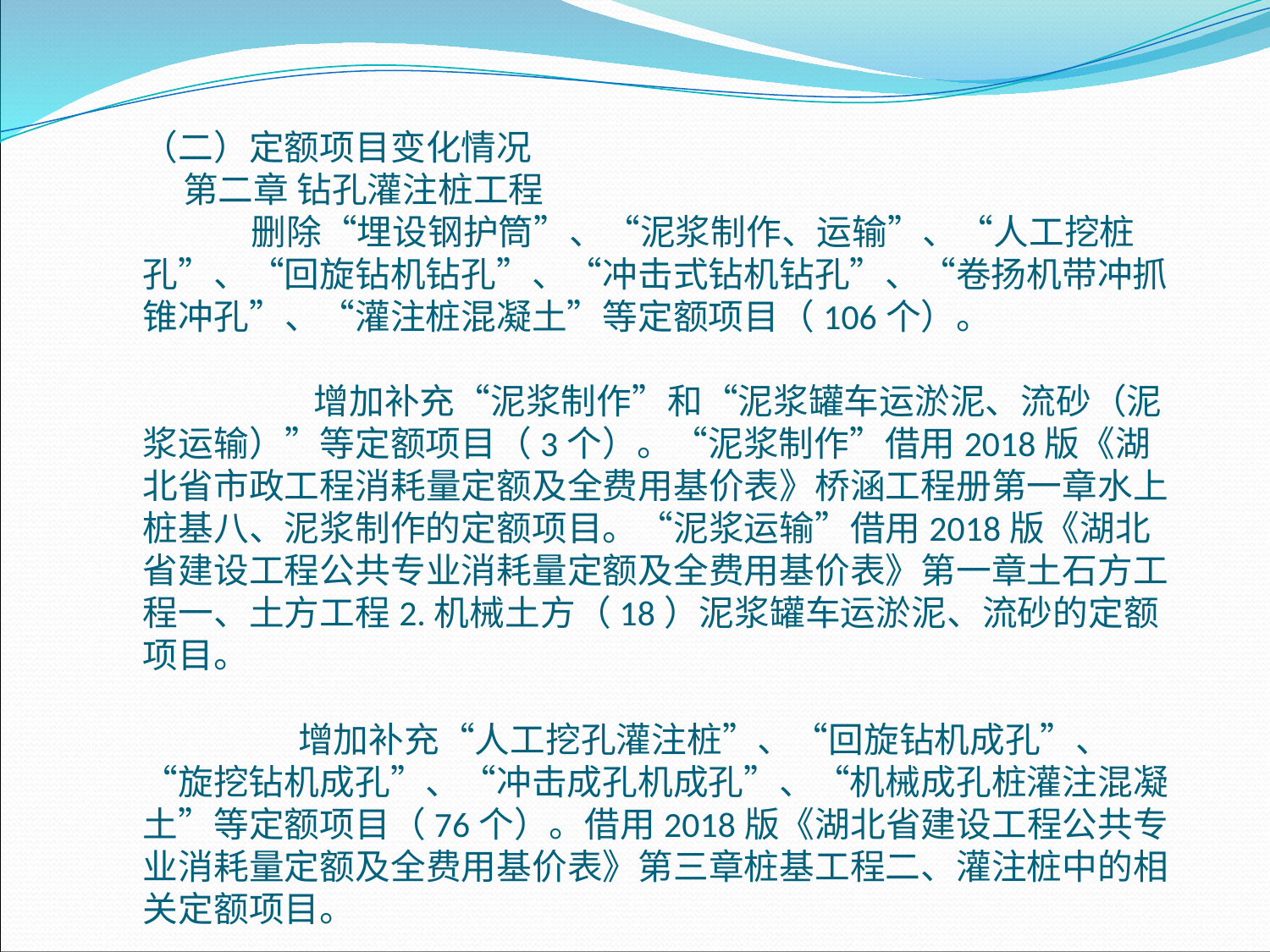

（二）定额项目变化情况    第二章 钻孔灌注桩工程        删除“埋设钢护筒”、“泥浆制作、运输”、“人工挖桩孔”、“回旋钻机钻孔”、“冲击式钻机钻孔”、“卷扬机带冲抓锥冲孔”、“灌注桩混凝土”等定额项目（106个）。
                增加补充“泥浆制作”和“泥浆罐车运淤泥、流砂（泥浆运输）”等定额项目（3个）。“泥浆制作”借用2018版《湖北省市政工程消耗量定额及全费用基价表》桥涵工程册第一章水上桩基八、泥浆制作的定额项目。“泥浆运输”借用2018版《湖北省建设工程公共专业消耗量定额及全费用基价表》第一章土石方工程一、土方工程2.机械土方（18）泥浆罐车运淤泥、流砂的定额项目。
              增加补充“人工挖孔灌注桩”、“回旋钻机成孔”、“旋挖钻机成孔”、“冲击成孔机成孔”、“机械成孔桩灌注混凝土”等定额项目（76个）。借用2018版《湖北省建设工程公共专业消耗量定额及全费用基价表》第三章桩基工程二、灌注桩中的相关定额项目。
49